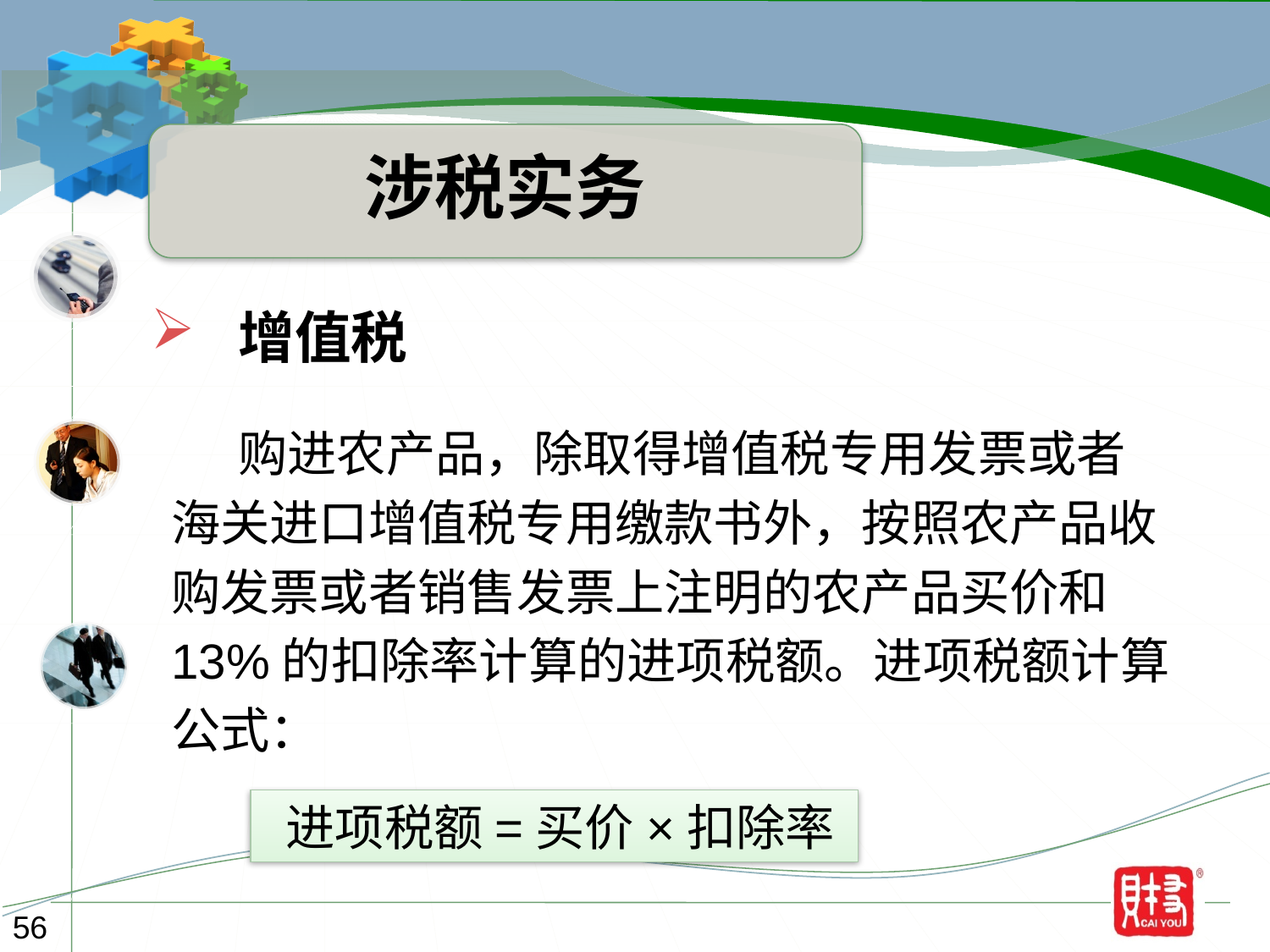

涉税实务
  增值税
     购进农产品，除取得增值税专用发票或者
海关进口增值税专用缴款书外，按照农产品收
购发票或者销售发票上注明的农产品买价和
13%的扣除率计算的进项税额。进项税额计算
公式：
 进项税额=买价×扣除率
56